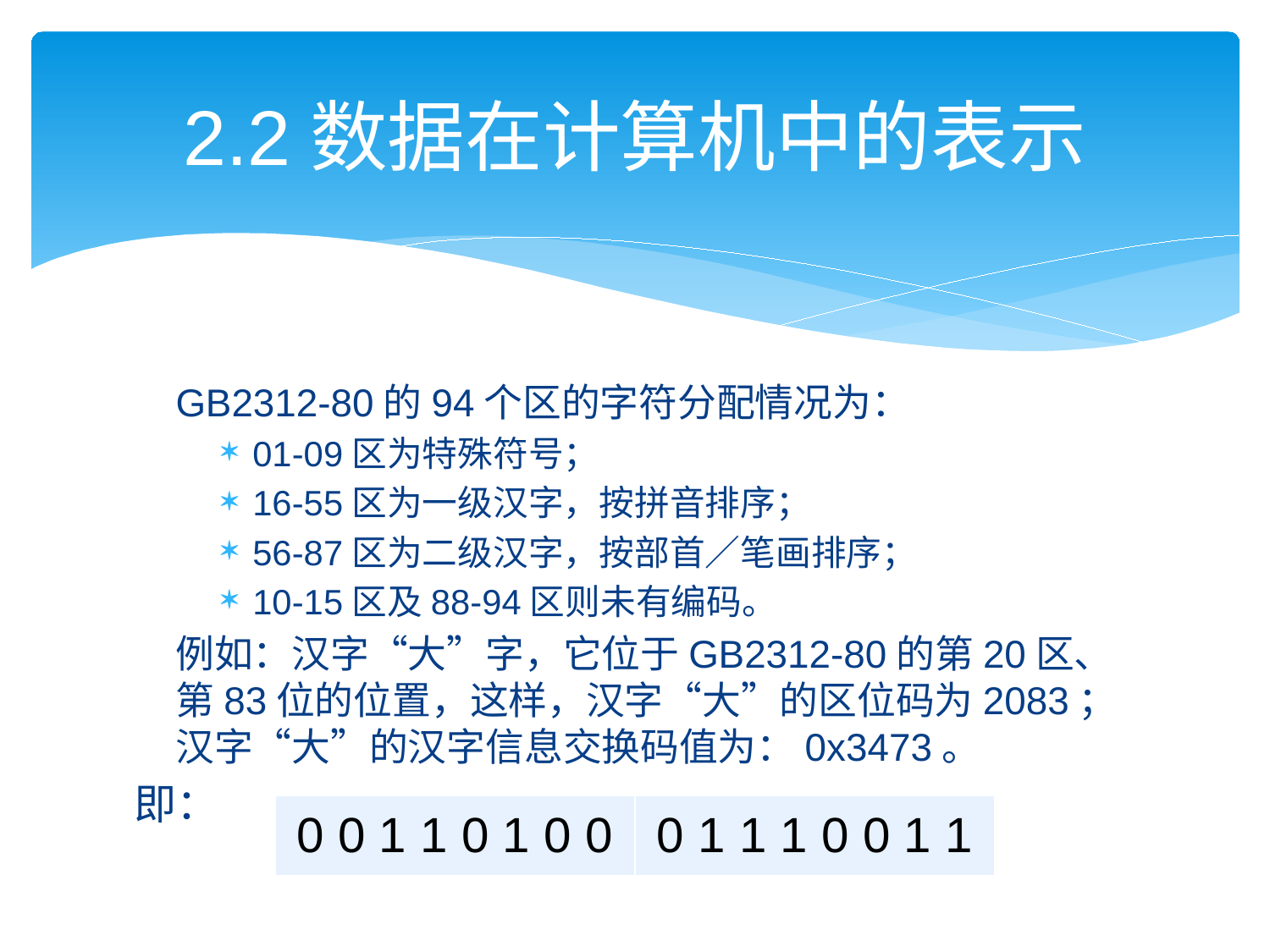

# 2.2数据在计算机中的表示
GB2312-80的94个区的字符分配情况为：
01-09区为特殊符号；
16-55区为一级汉字，按拼音排序；
56-87区为二级汉字，按部首／笔画排序；
10-15区及88-94区则未有编码。
例如：汉字“大”字，它位于GB2312-80的第20区、第83位的位置，这样，汉字“大”的区位码为2083；汉字“大”的汉字信息交换码值为：0x3473。
即：
| 0 0 1 1 0 1 0 0 | 0 1 1 1 0 0 1 1 |
| --- | --- |